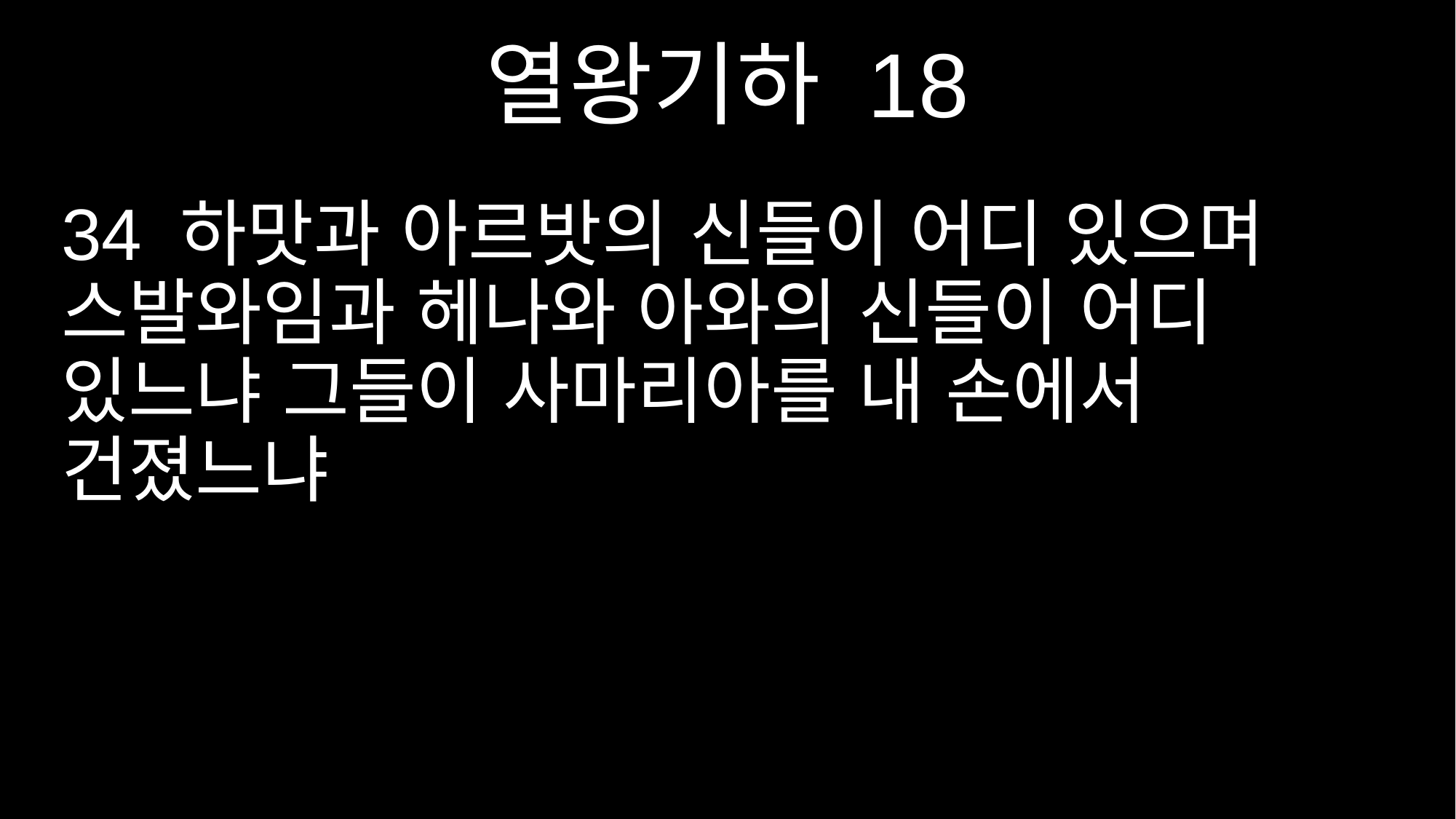

열왕기하 18
34 하맛과 아르밧의 신들이 어디 있으며 스발와임과 헤나와 아와의 신들이 어디 있느냐 그들이 사마리아를 내 손에서 건졌느냐